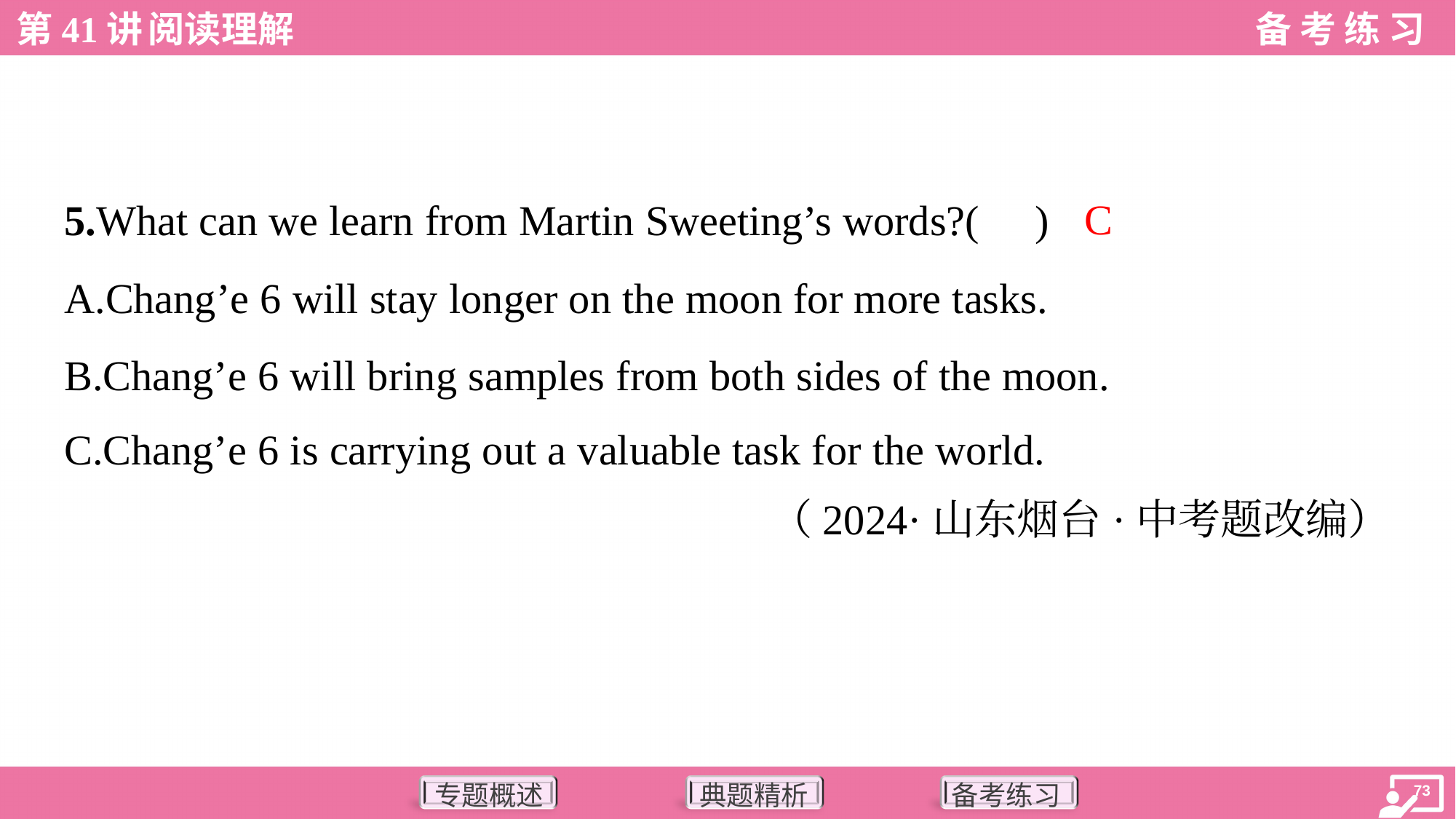

C
5.What can we learn from Martin Sweeting’s words?(     )
A.Chang’e 6 will stay longer on the moon for more tasks.
B.Chang’e 6 will bring samples from both sides of the moon.
C.Chang’e 6 is carrying out a valuable task for the world.
（2024·山东烟台·中考题改编）